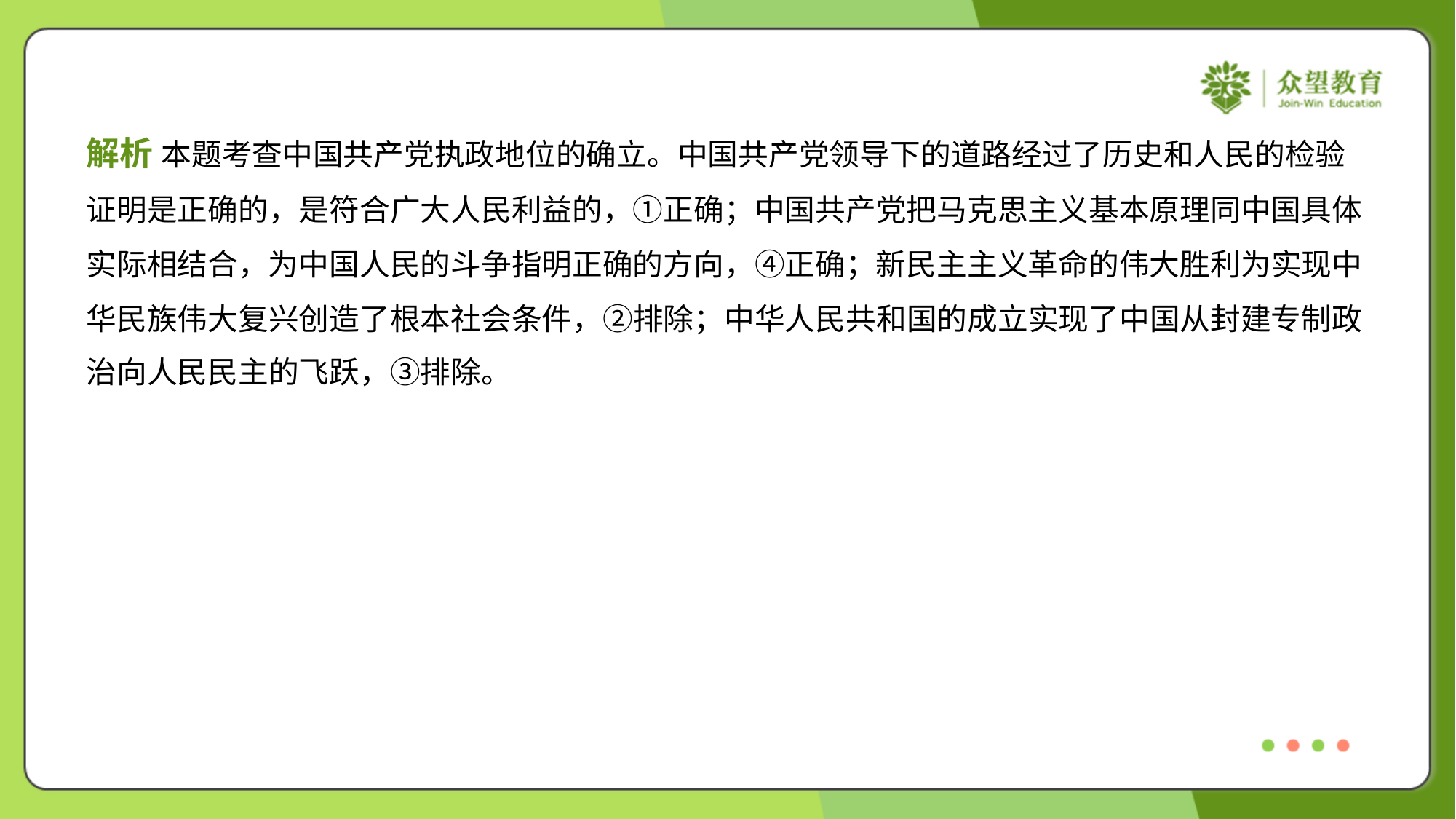

解析 本题考查中国共产党执政地位的确立。中国共产党领导下的道路经过了历史和人民的检验
证明是正确的，是符合广大人民利益的，①正确；中国共产党把马克思主义基本原理同中国具体
实际相结合，为中国人民的斗争指明正确的方向，④正确；新民主主义革命的伟大胜利为实现中
华民族伟大复兴创造了根本社会条件，②排除；中华人民共和国的成立实现了中国从封建专制政
治向人民民主的飞跃，③排除。